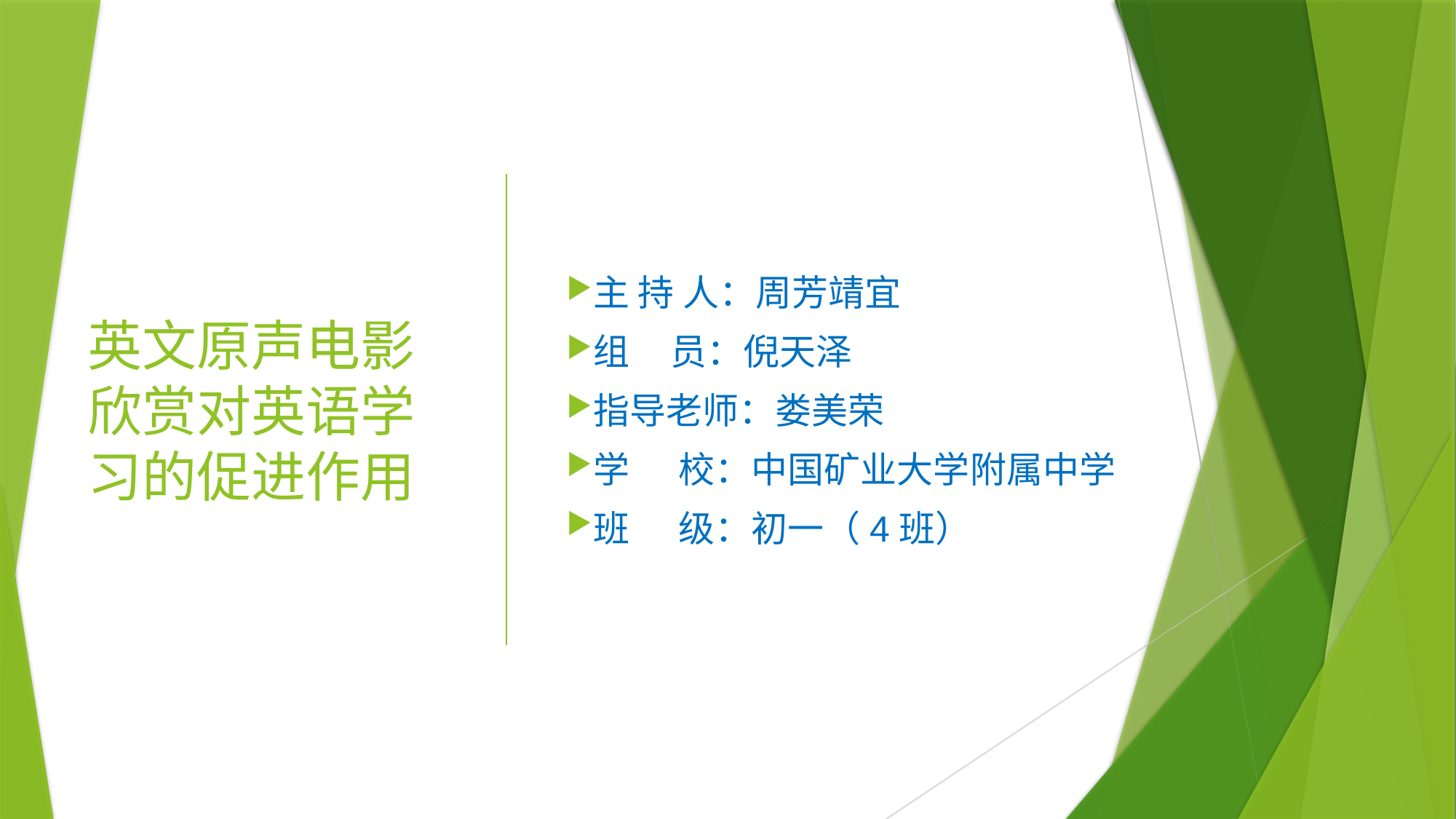

# 英文原声电影欣赏对英语学习的促进作用
主 持 人：周芳靖宜
组     员：倪天泽
指导老师：娄美荣
学      校：中国矿业大学附属中学
班      级：初一（4班）